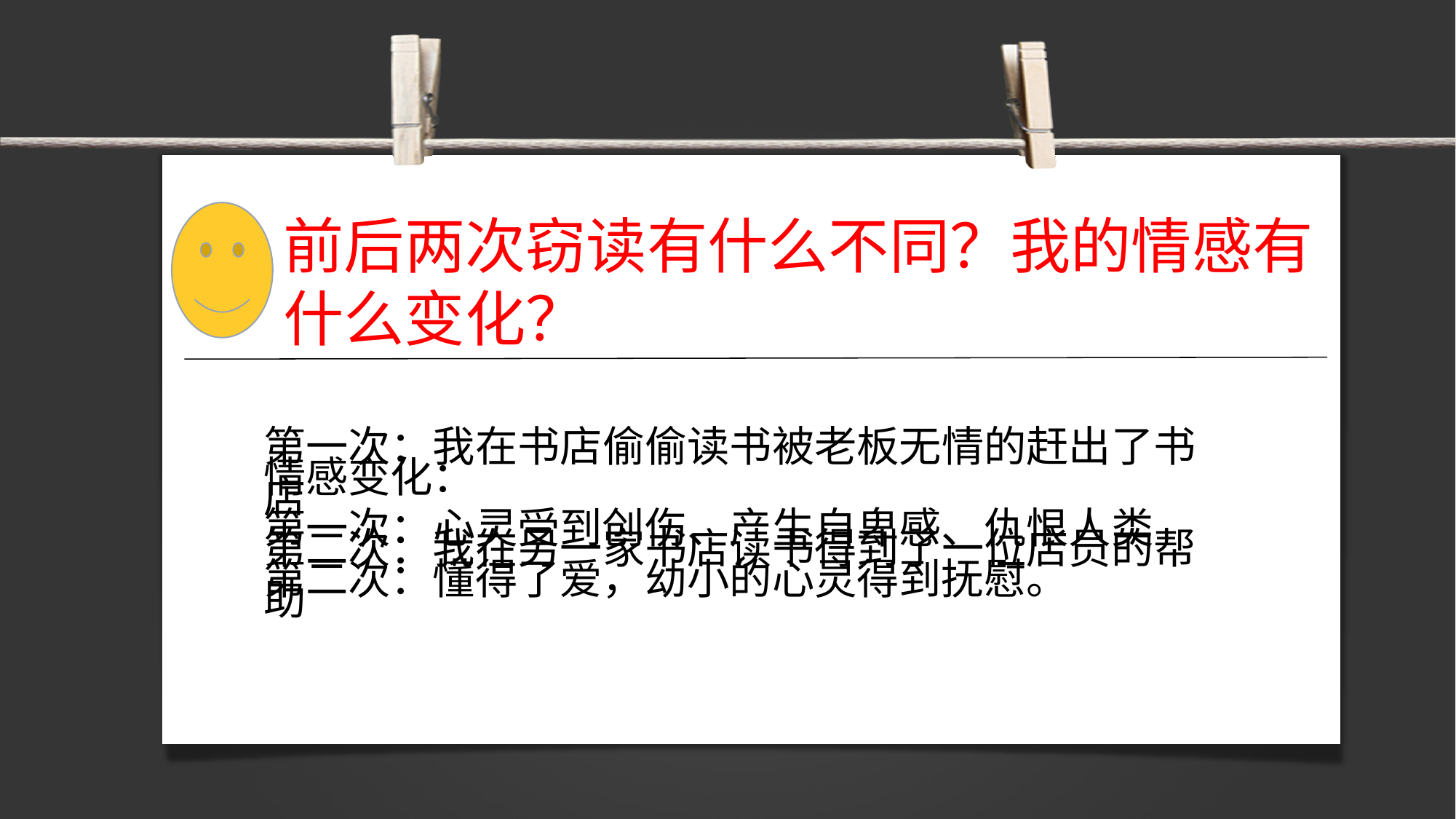

前后两次窃读有什么不同？我的情感有什么变化？
第一次：我在书店偷偷读书被老板无情的赶出了书店
第二次：我在另一家书店读书得到了一位店员的帮助

情感变化：
第一次：心灵受到创伤、产生自卑感、仇恨人类
第二次：懂得了爱，幼小的心灵得到抚慰。